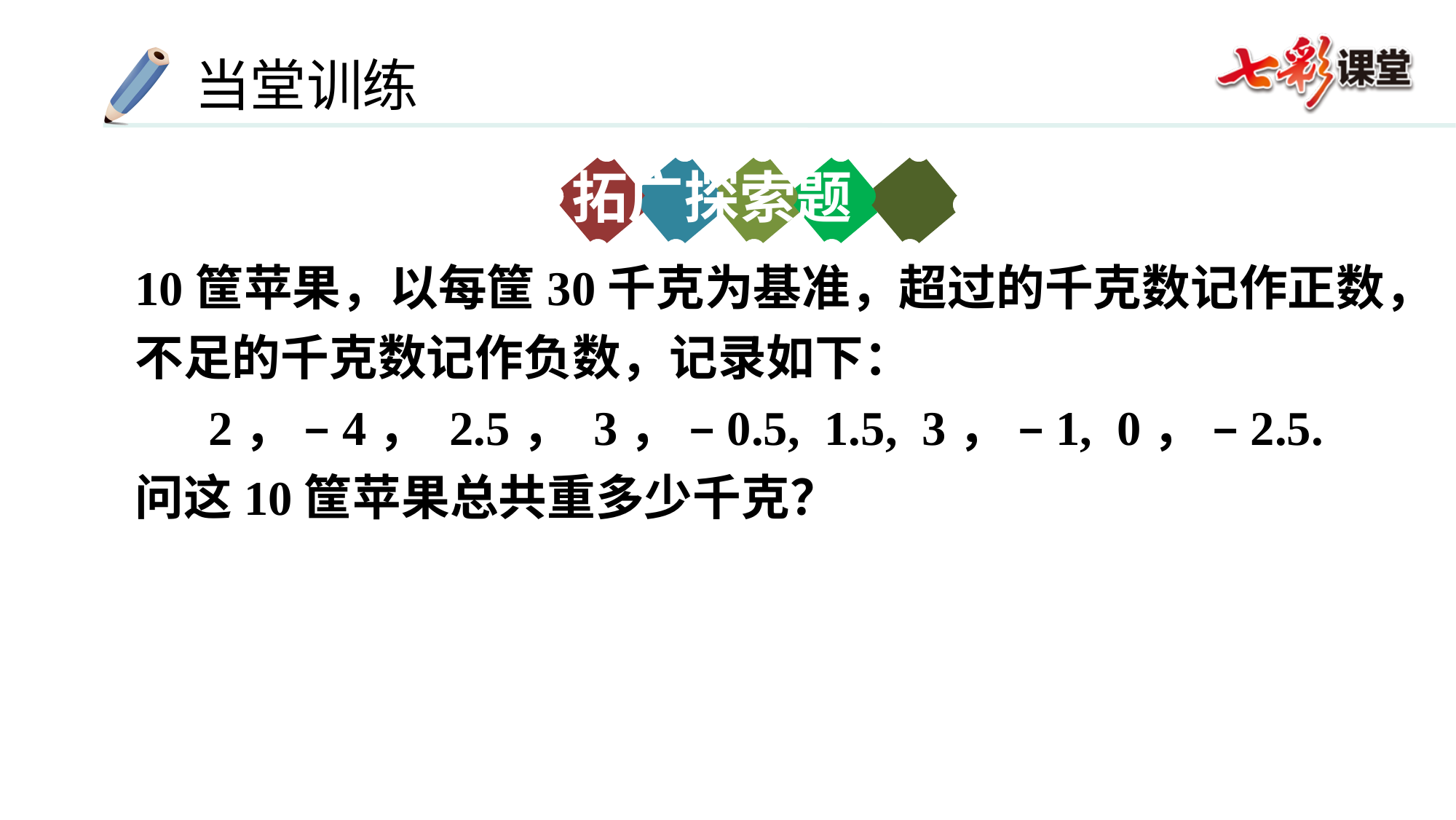

拓广探索题

10筐苹果，以每筐30千克为基准，超过的千克数记作正数，不足的千克数记作负数，记录如下：
2， –4， 2.5， 3， –0.5,  1.5,  3， –1,  0， –2.5.
问这10筐苹果总共重多少千克？